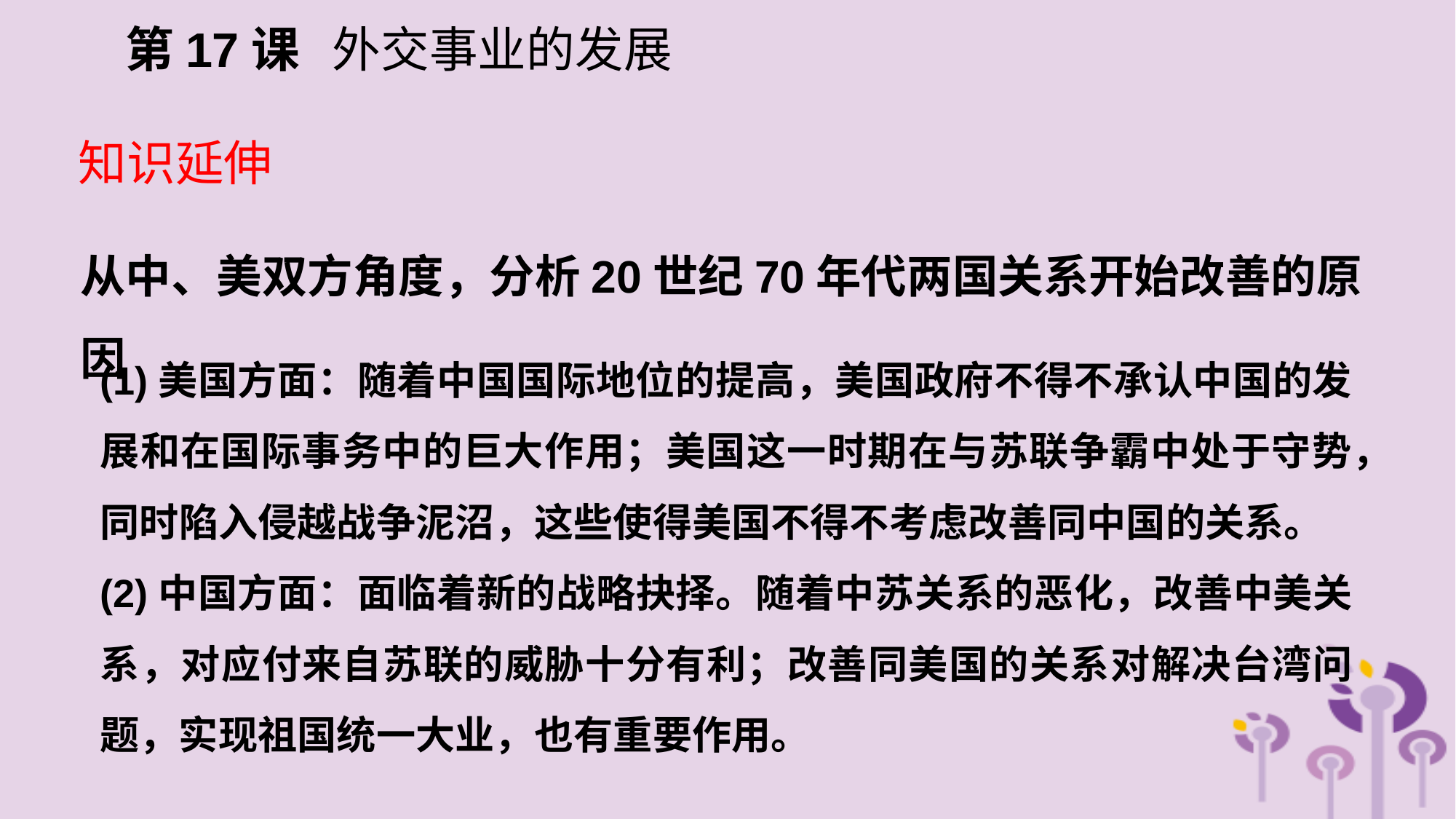

第17课   外交事业的发展
知识延伸
从中、美双方角度，分析20世纪70年代两国关系开始改善的原因
(1)美国方面：随着中国国际地位的提高，美国政府不得不承认中国的发展和在国际事务中的巨大作用；美国这一时期在与苏联争霸中处于守势，同时陷入侵越战争泥沼，这些使得美国不得不考虑改善同中国的关系。
(2)中国方面：面临着新的战略抉择。随着中苏关系的恶化，改善中美关系，对应付来自苏联的威胁十分有利；改善同美国的关系对解决台湾问题，实现祖国统一大业，也有重要作用。